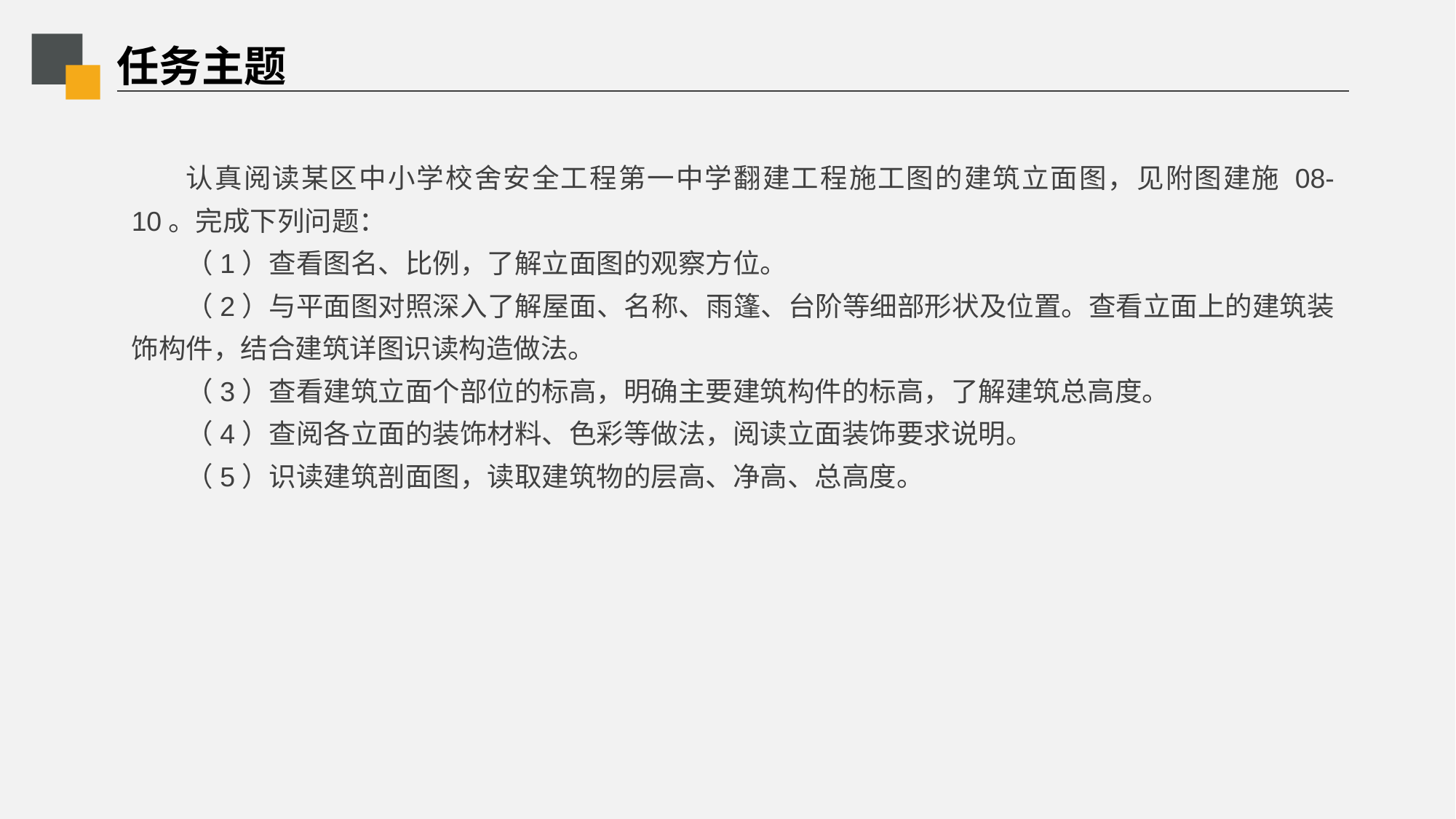

# 任务主题
认真阅读某区中小学校舍安全工程第一中学翻建工程施工图的建筑立面图，见附图建施 08-10。完成下列问题：
（1）查看图名、比例，了解立面图的观察方位。
（2）与平面图对照深入了解屋面、名称、雨篷、台阶等细部形状及位置。查看立面上的建筑装饰构件，结合建筑详图识读构造做法。
（3）查看建筑立面个部位的标高，明确主要建筑构件的标高，了解建筑总高度。
（4）查阅各立面的装饰材料、色彩等做法，阅读立面装饰要求说明。
（5）识读建筑剖面图，读取建筑物的层高、净高、总高度。